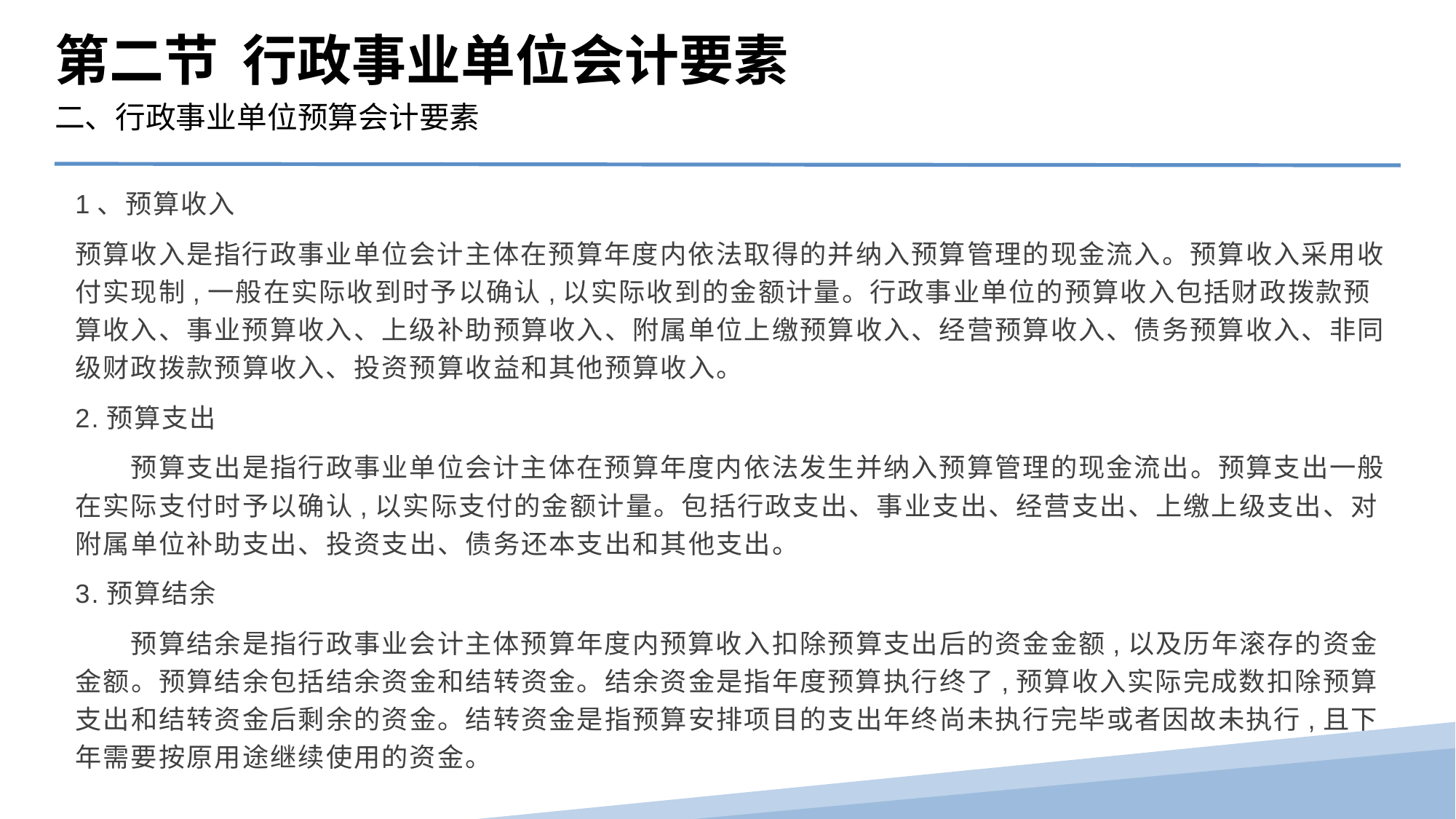

第二节  行政事业单位会计要素
二、行政事业单位预算会计要素
1、预算收入
预算收入是指行政事业单位会计主体在预算年度内依法取得的并纳入预算管理的现金流入。预算收入采用收付实现制,一般在实际收到时予以确认,以实际收到的金额计量。行政事业单位的预算收入包括财政拨款预算收入、事业预算收入、上级补助预算收入、附属单位上缴预算收入、经营预算收入、债务预算收入、非同级财政拨款预算收入、投资预算收益和其他预算收入。
2.预算支出
　　预算支出是指行政事业单位会计主体在预算年度内依法发生并纳入预算管理的现金流出。预算支出一般在实际支付时予以确认,以实际支付的金额计量。包括行政支出、事业支出、经营支出、上缴上级支出、对附属单位补助支出、投资支出、债务还本支出和其他支出。
3.预算结余
　　预算结余是指行政事业会计主体预算年度内预算收入扣除预算支出后的资金金额,以及历年滚存的资金金额。预算结余包括结余资金和结转资金。结余资金是指年度预算执行终了,预算收入实际完成数扣除预算支出和结转资金后剩余的资金。结转资金是指预算安排项目的支出年终尚未执行完毕或者因故未执行,且下年需要按原用途继续使用的资金。